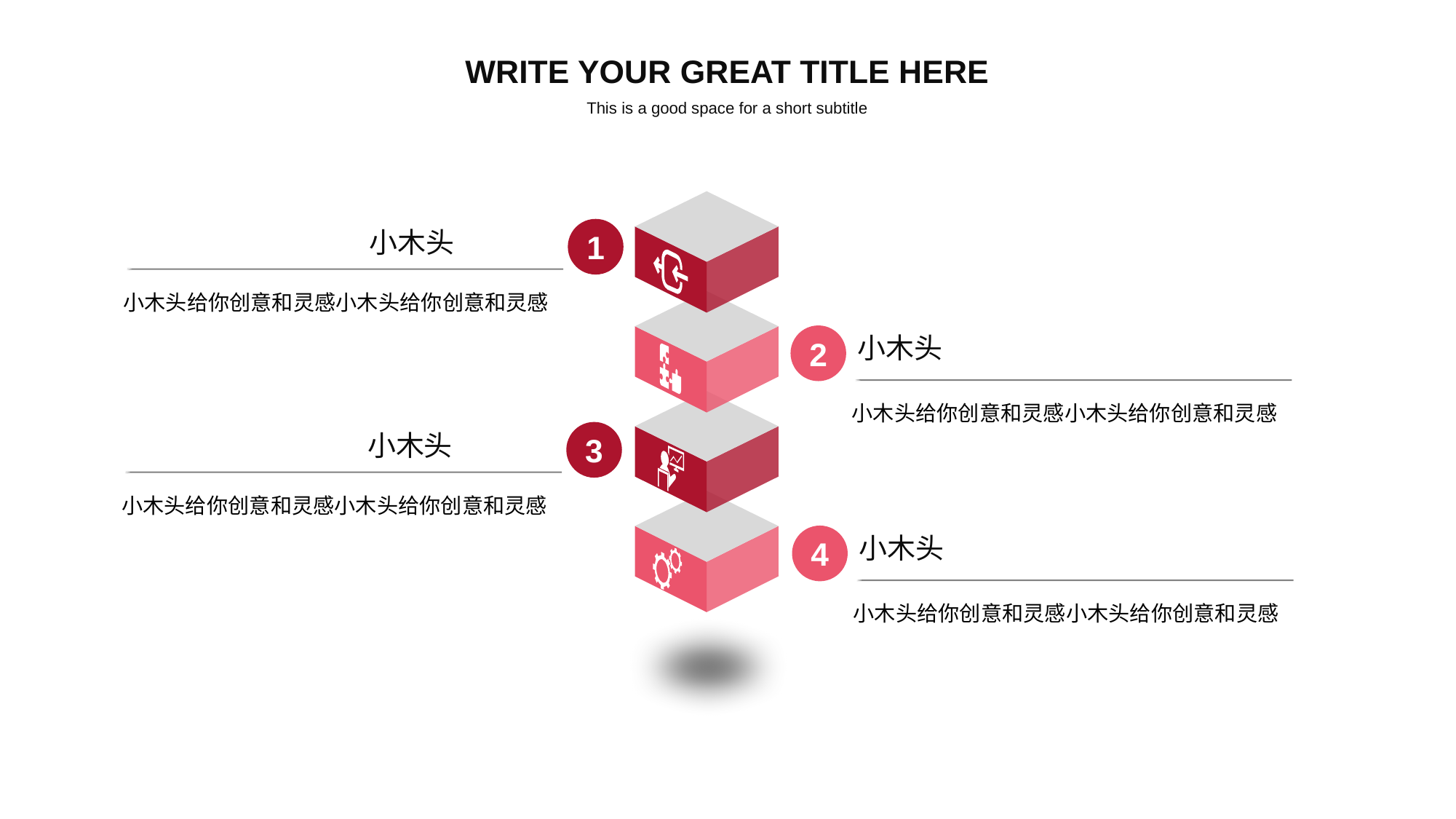

WRITE YOUR GREAT TITLE HERE
This is a good space for a short subtitle

1
小木头
小木头给你创意和灵感小木头给你创意和灵感

小木头
2
小木头给你创意和灵感小木头给你创意和灵感

3
小木头
小木头给你创意和灵感小木头给你创意和灵感

小木头
4
小木头给你创意和灵感小木头给你创意和灵感